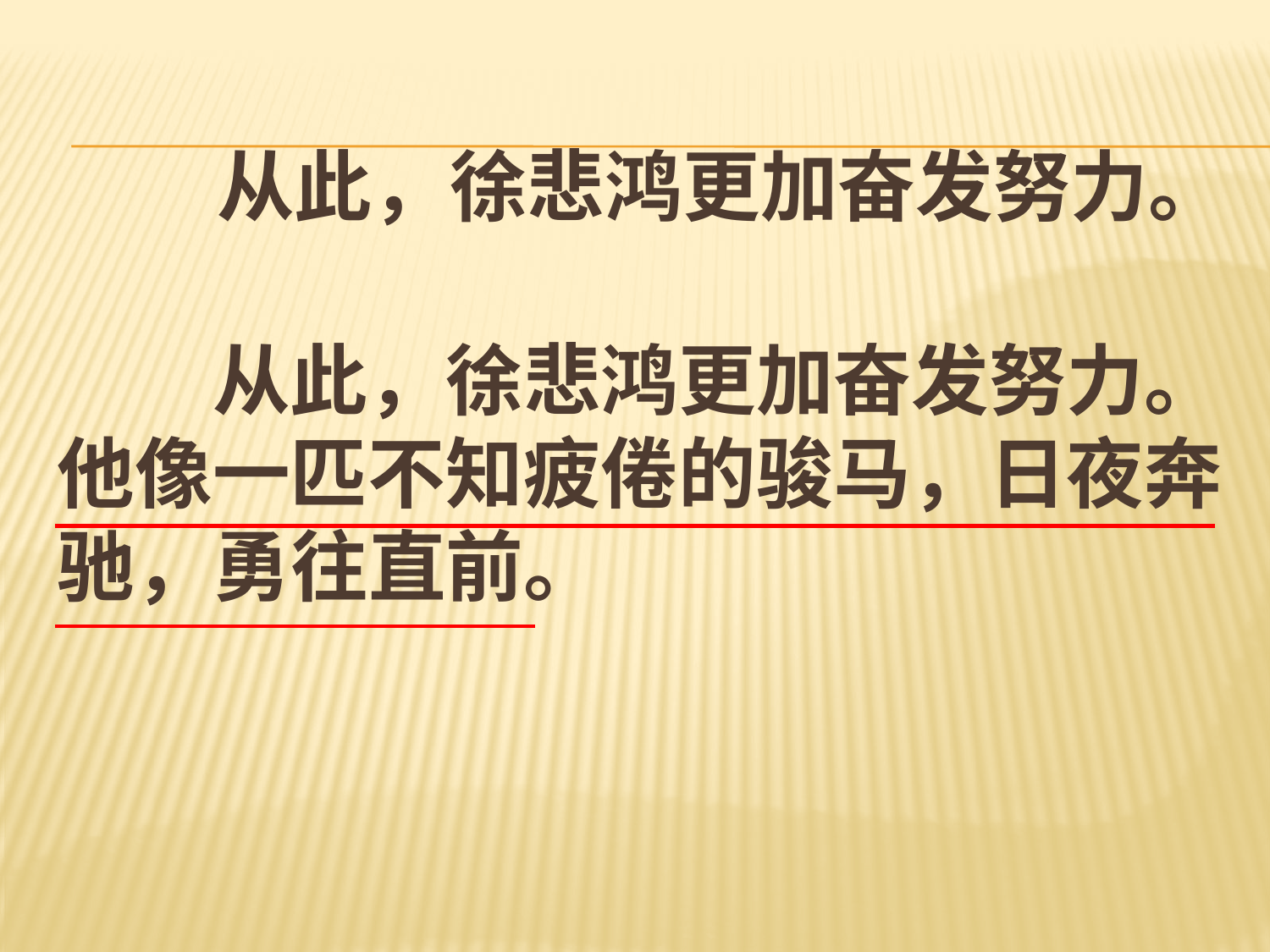

# 从此，徐悲鸿更加奋发努力。
　　从此，徐悲鸿更加奋发努力。他像一匹不知疲倦的骏马，日夜奔驰，勇往直前。